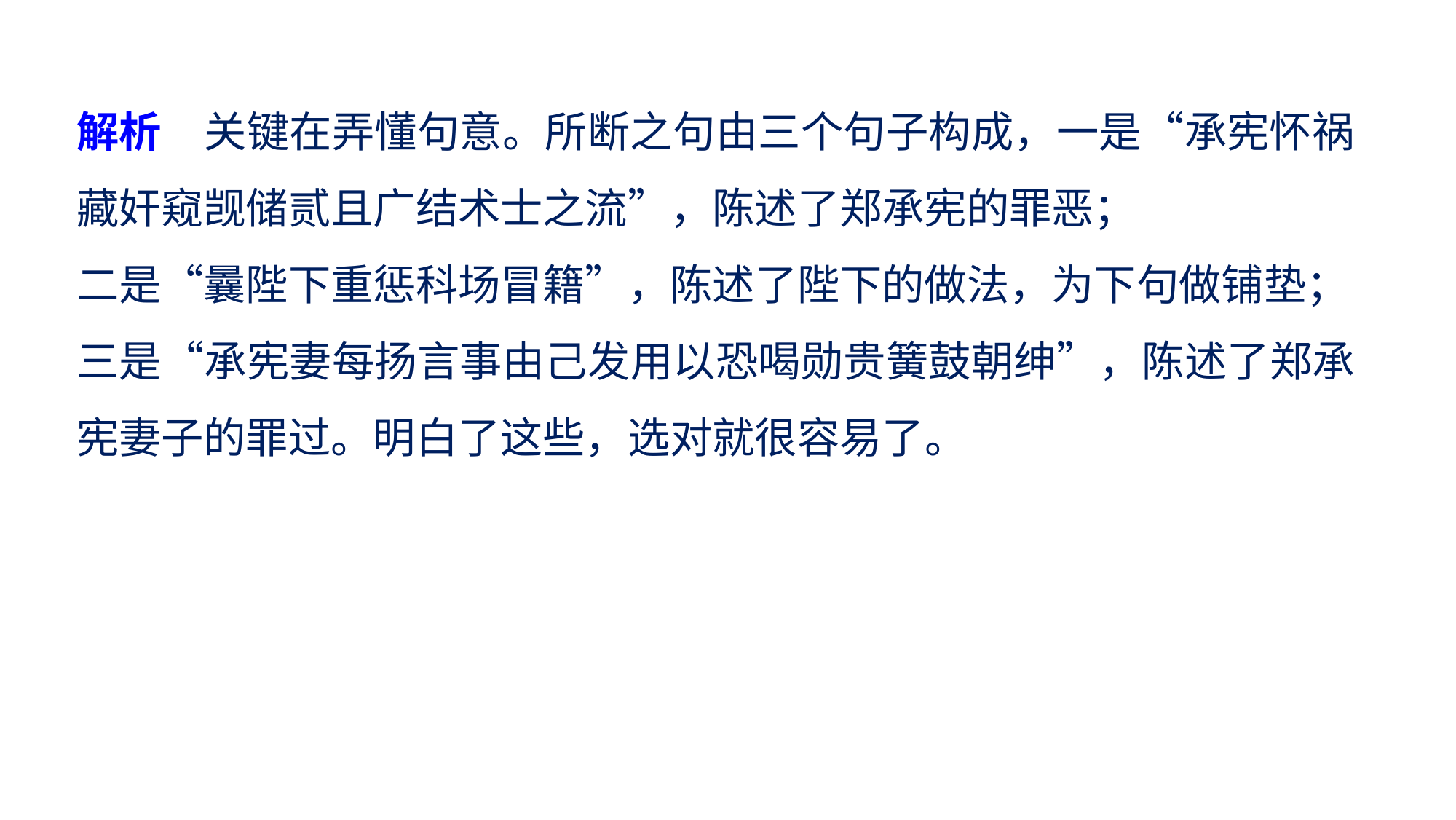

解析　关键在弄懂句意。所断之句由三个句子构成，一是“承宪怀祸藏奸窥觊储贰且广结术士之流”，陈述了郑承宪的罪恶；
二是“曩陛下重惩科场冒籍”，陈述了陛下的做法，为下句做铺垫；
三是“承宪妻每扬言事由己发用以恐喝勋贵簧鼓朝绅”，陈述了郑承宪妻子的罪过。明白了这些，选对就很容易了。